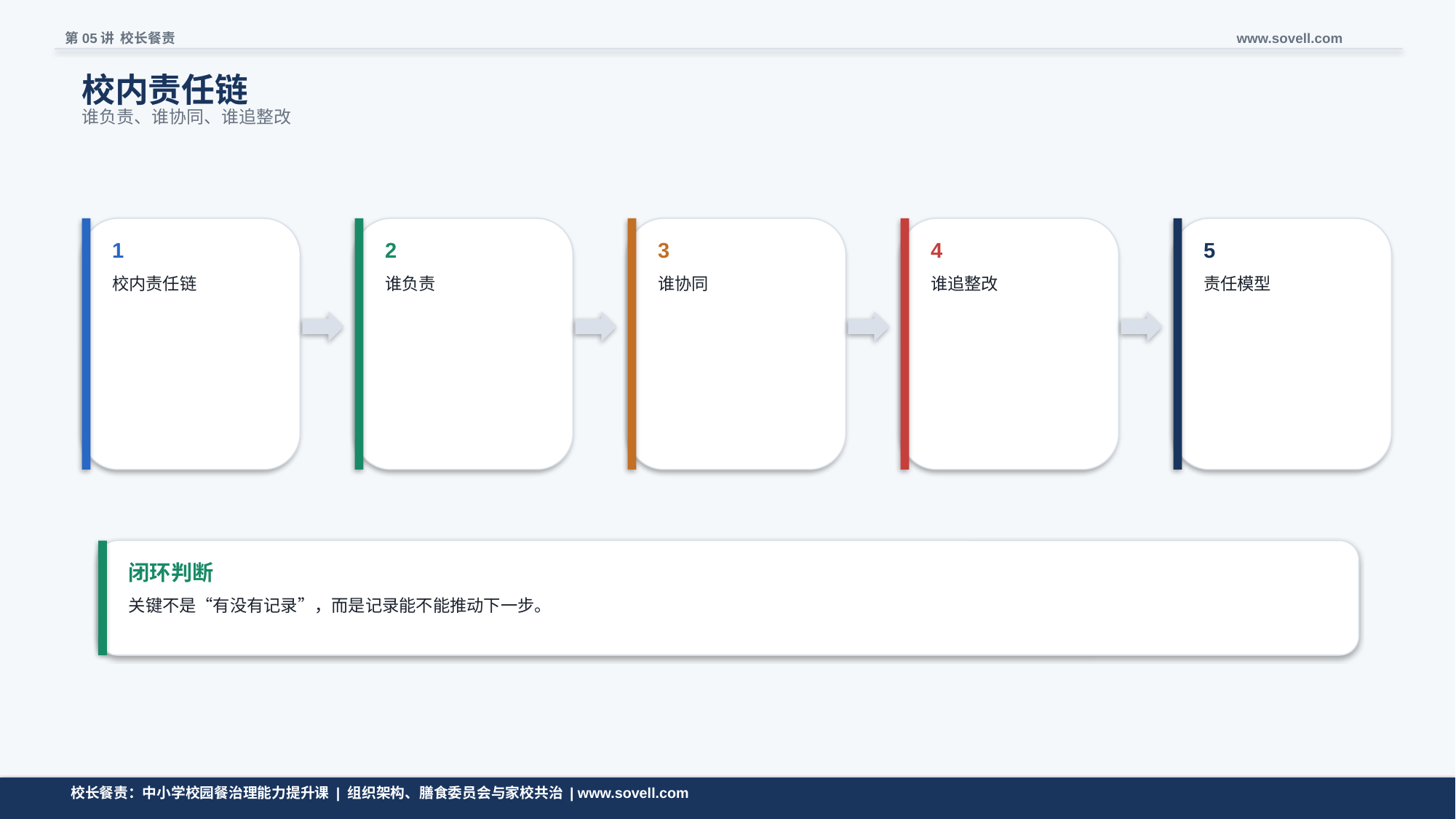

第05讲  校长餐责
www.sovell.com

校内责任链
谁负责、谁协同、谁追整改

1
2
3
4
5
校内责任链
谁负责
谁协同
谁追整改
责任模型

闭环判断
关键不是“有没有记录”，而是记录能不能推动下一步。

流程页要让校长看见闭环，而不是看见一堆名词。
校长餐责：中小学校园餐治理能力提升课 | 组织架构、膳食委员会与家校共治 | www.sovell.com